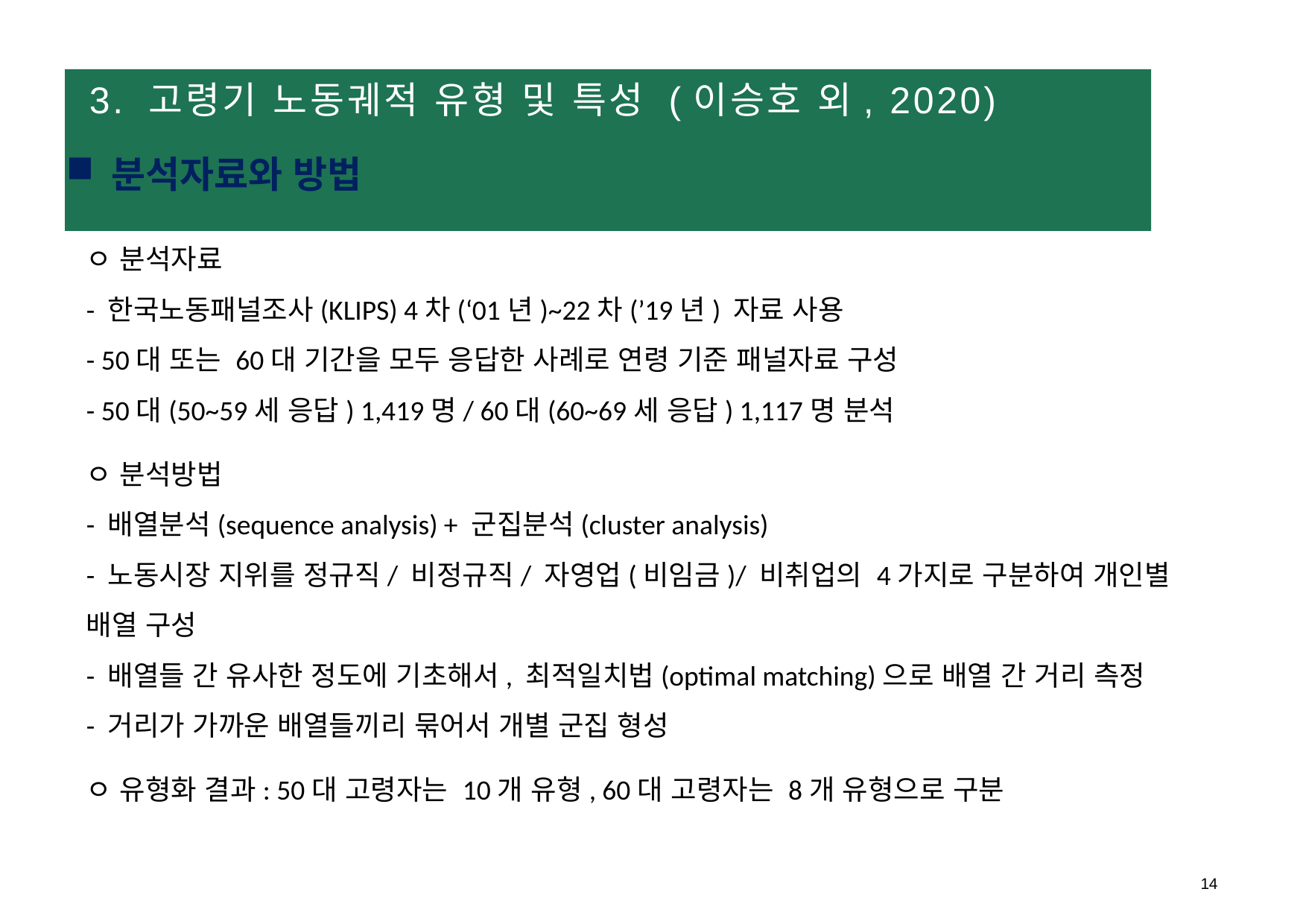

# 3. 고령기 노동궤적 유형 및 특성 (이승호 외, 2020)
분석자료와 방법
ㅇ 분석자료
- 한국노동패널조사(KLIPS) 4차(‘01년)~22차(’19년) 자료 사용
- 50대 또는 60대 기간을 모두 응답한 사례로 연령 기준 패널자료 구성
- 50대(50~59세 응답) 1,419명/ 60대(60~69세 응답) 1,117명 분석

ㅇ 분석방법
- 배열분석(sequence analysis) + 군집분석(cluster analysis)
- 노동시장 지위를 정규직/ 비정규직/ 자영업(비임금)/ 비취업의 4가지로 구분하여 개인별 배열 구성
- 배열들 간 유사한 정도에 기초해서, 최적일치법(optimal matching)으로 배열 간 거리 측정
- 거리가 가까운 배열들끼리 묶어서 개별 군집 형성

ㅇ 유형화 결과: 50대 고령자는 10개 유형, 60대 고령자는 8개 유형으로 구분
14